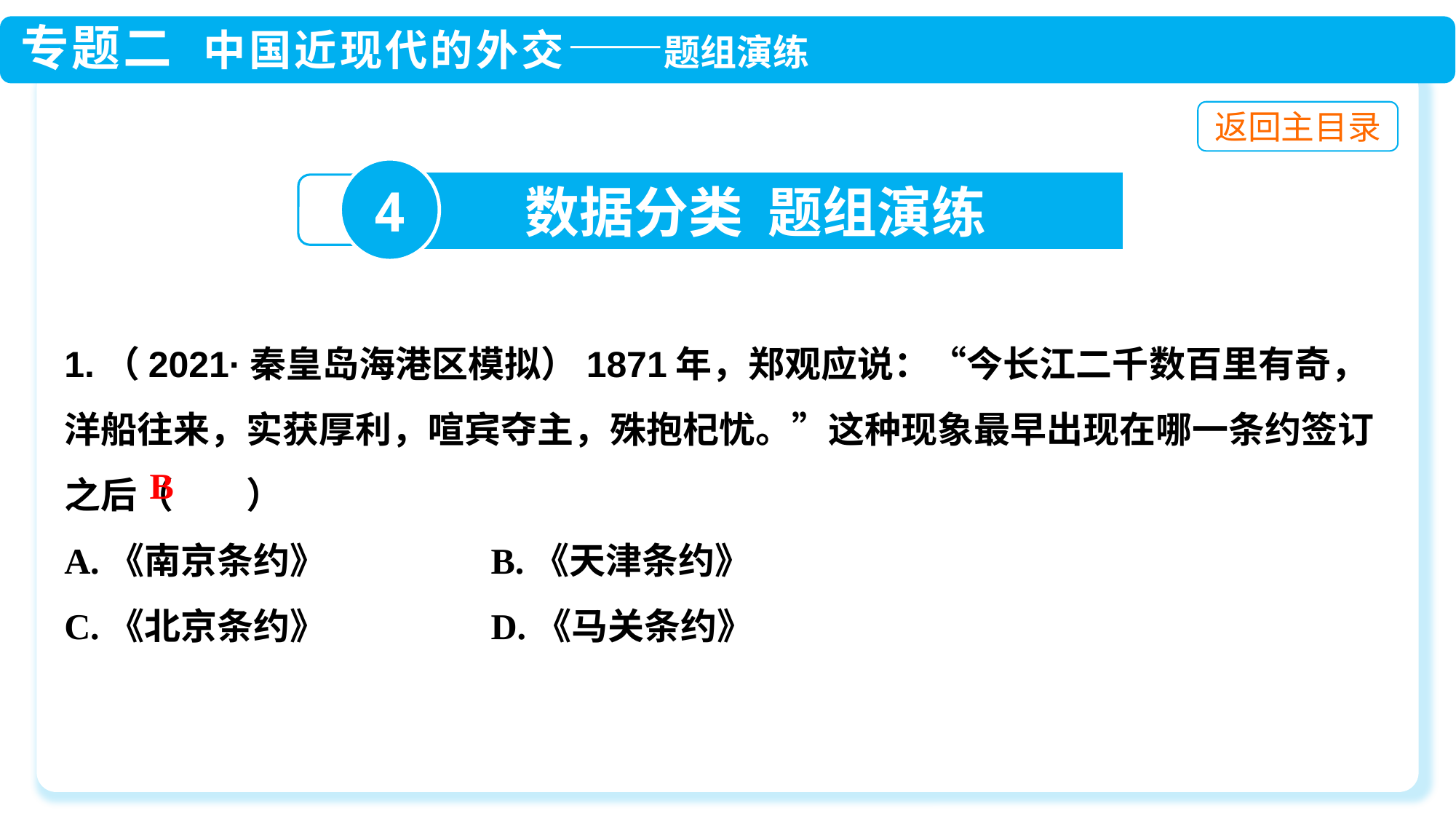

4
数据分类  题组演练

1.（2021·秦皇岛海港区模拟）1871年，郑观应说：“今长江二千数百里有奇，洋船往来，实获厚利，喧宾夺主，殊抱杞忧。”这种现象最早出现在哪一条约签订之后（　　）
A.《南京条约》                   B.《天津条约》
C.《北京条约》                   D.《马关条约》
B